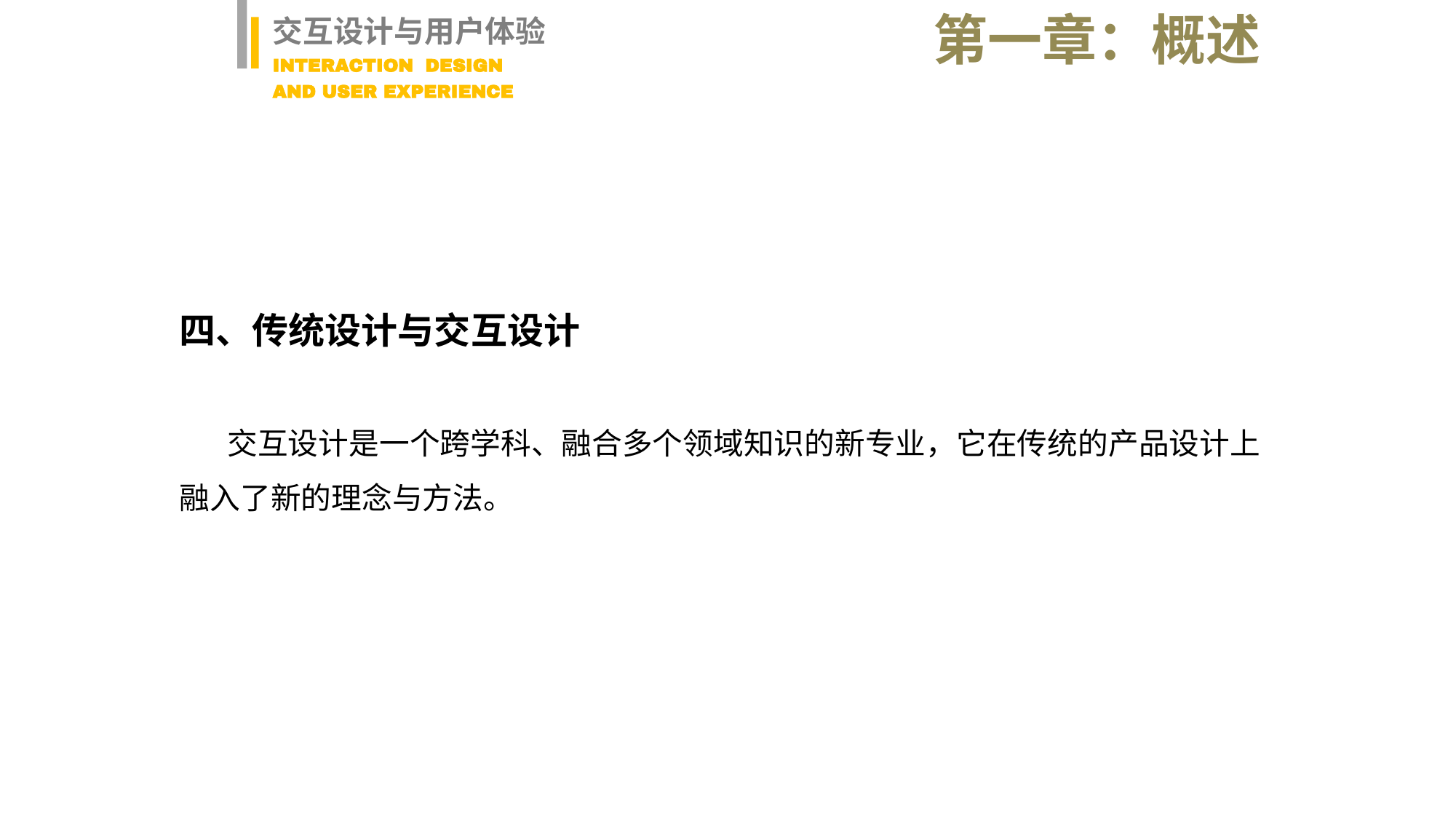

第一章：概述

交互设计与用户体验
INTERACTION  DESIGN
AND USER EXPERIENCE
四、传统设计与交互设计

      交互设计是一个跨学科、融合多个领域知识的新专业，它在传统的产品设计上融入了新的理念与方法。